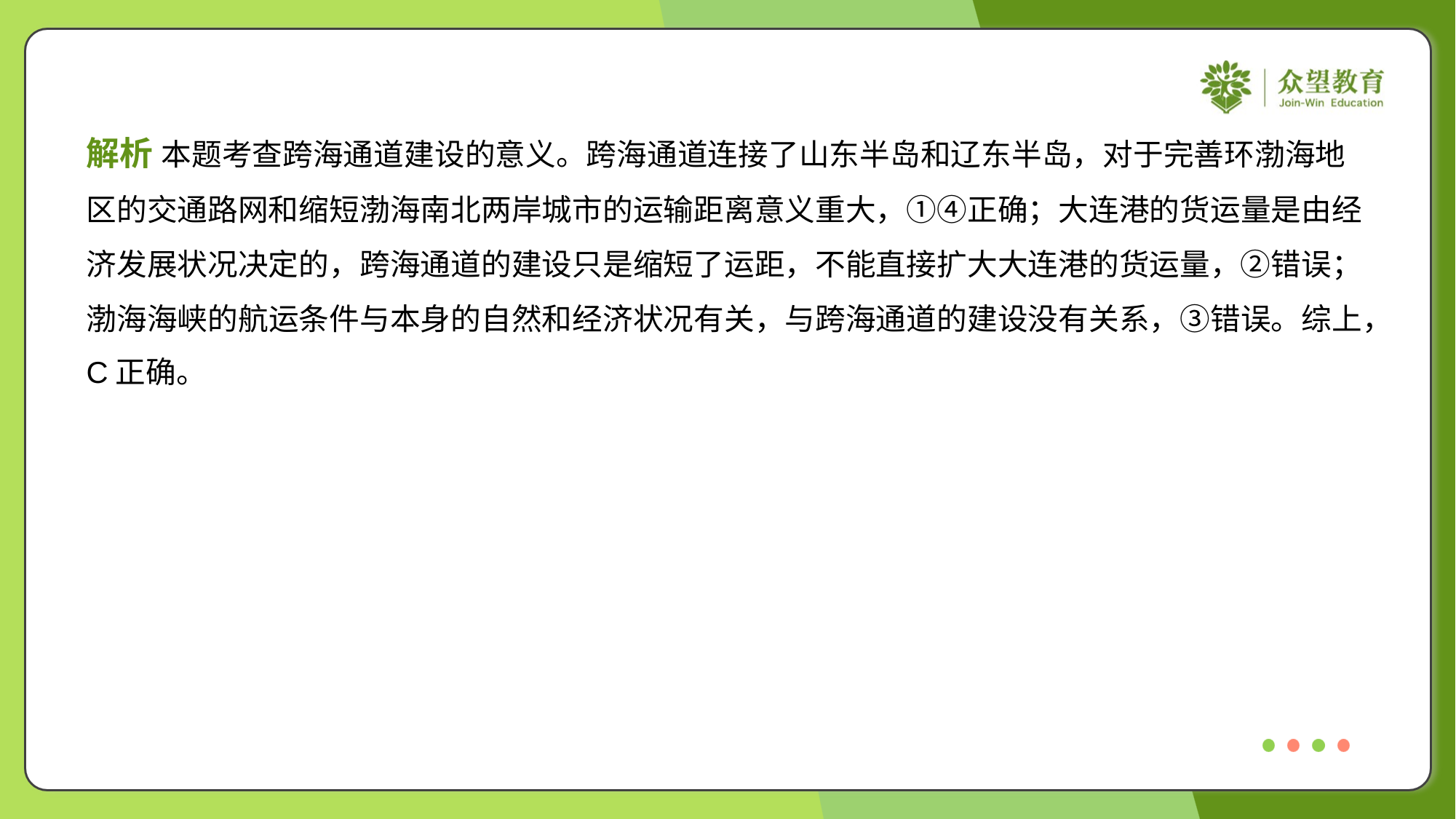

解析 本题考查跨海通道建设的意义。跨海通道连接了山东半岛和辽东半岛，对于完善环渤海地
区的交通路网和缩短渤海南北两岸城市的运输距离意义重大，①④正确；大连港的货运量是由经
济发展状况决定的，跨海通道的建设只是缩短了运距，不能直接扩大大连港的货运量，②错误；
渤海海峡的航运条件与本身的自然和经济状况有关，与跨海通道的建设没有关系，③错误。综上，
C正确。